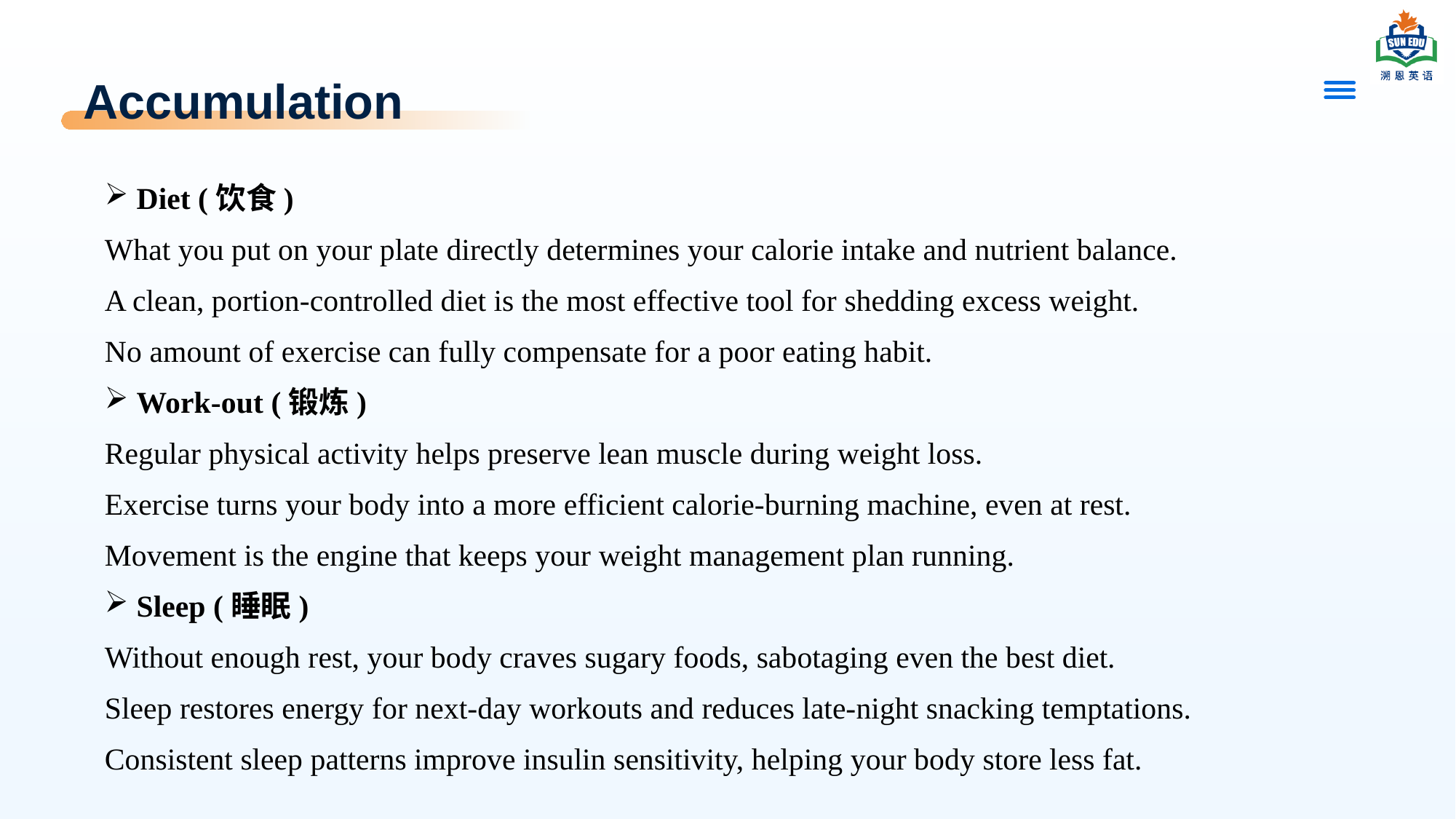

# Accumulation
Diet (饮食)
What you put on your plate directly determines your calorie intake and nutrient balance.
A clean, portion-controlled diet is the most effective tool for shedding excess weight.
No amount of exercise can fully compensate for a poor eating habit.
Work-out (锻炼)
Regular physical activity helps preserve lean muscle during weight loss.
Exercise turns your body into a more efficient calorie-burning machine, even at rest.
Movement is the engine that keeps your weight management plan running.
Sleep (睡眠)
Without enough rest, your body craves sugary foods, sabotaging even the best diet.
Sleep restores energy for next-day workouts and reduces late-night snacking temptations.
Consistent sleep patterns improve insulin sensitivity, helping your body store less fat.